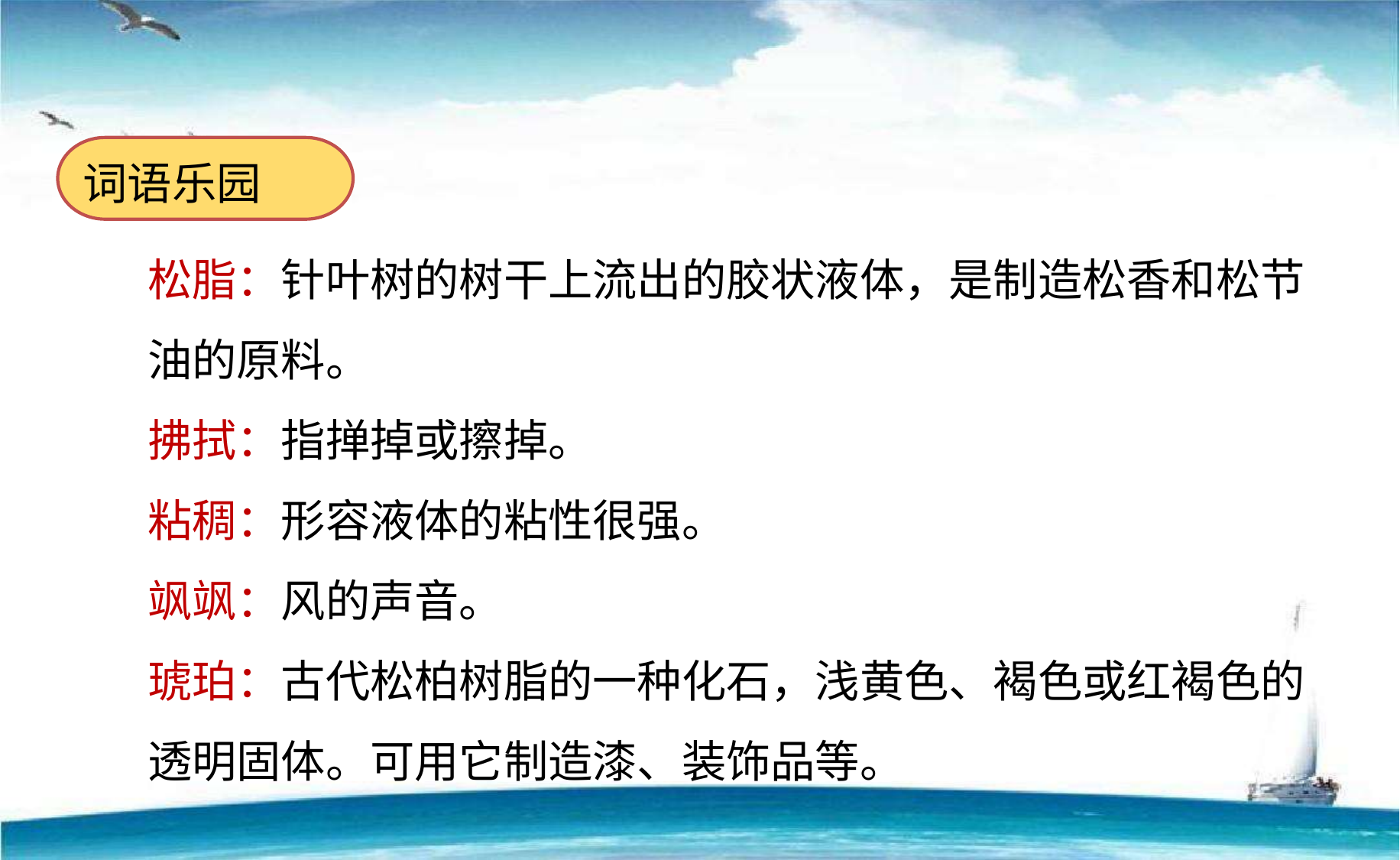

词语乐园
松脂：针叶树的树干上流出的胶状液体，是制造松香和松节油的原料。
拂拭：指掸掉或擦掉。
粘稠：形容液体的粘性很强。
飒飒：风的声音。
琥珀：古代松柏树脂的一种化石，浅黄色、褐色或红褐色的透明固体。可用它制造漆、装饰品等。